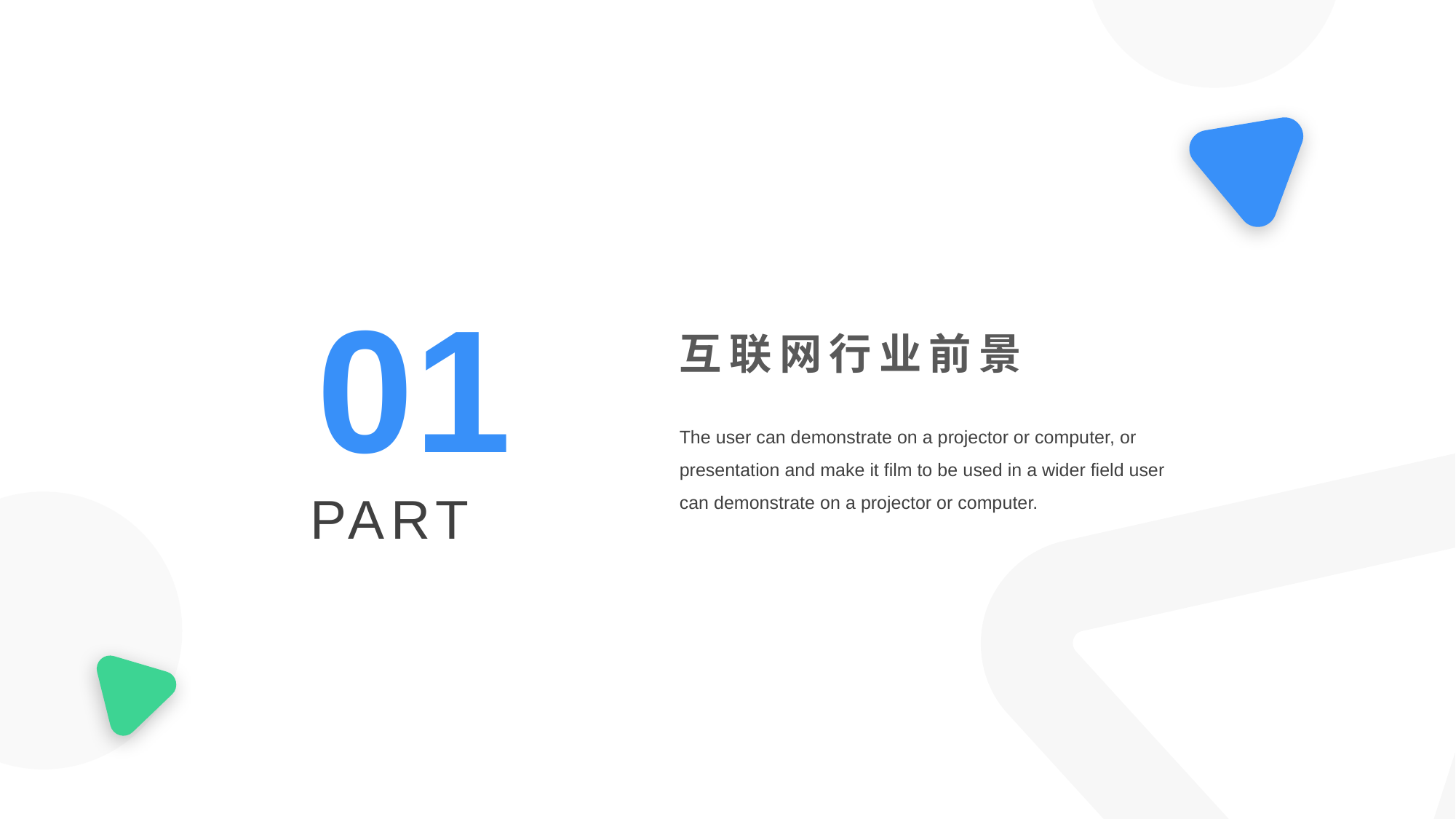

01
互联网行业前景

The user can demonstrate on a projector or computer, or presentation and make it film to be used in a wider field user can demonstrate on a projector or computer.
PART